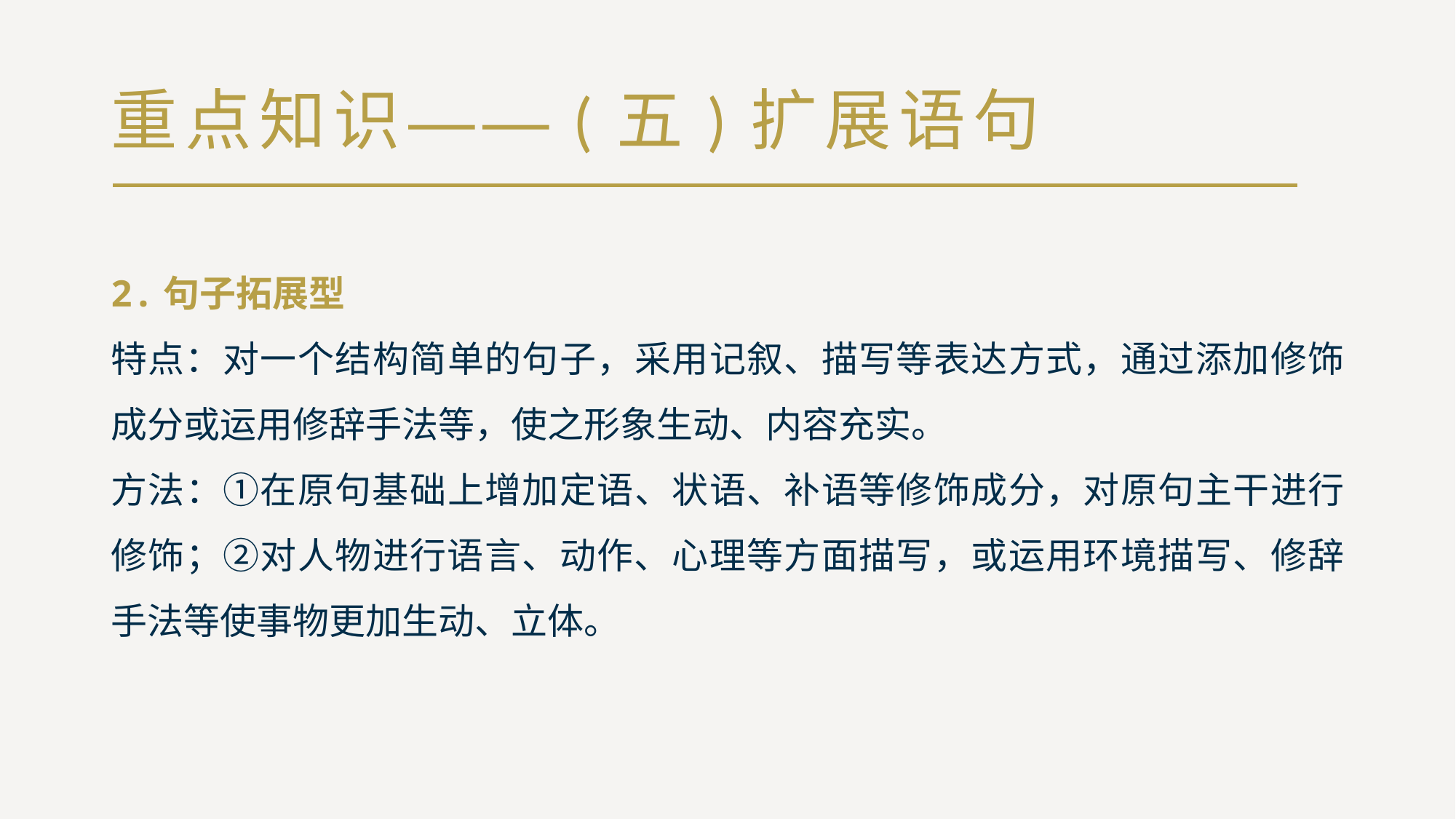

# 重点知识——(五)扩展语句
2.句子拓展型
特点：对一个结构简单的句子，采用记叙、描写等表达方式，通过添加修饰成分或运用修辞手法等，使之形象生动、内容充实。
方法：①在原句基础上增加定语、状语、补语等修饰成分，对原句主干进行修饰；②对人物进行语言、动作、心理等方面描写，或运用环境描写、修辞手法等使事物更加生动、立体。